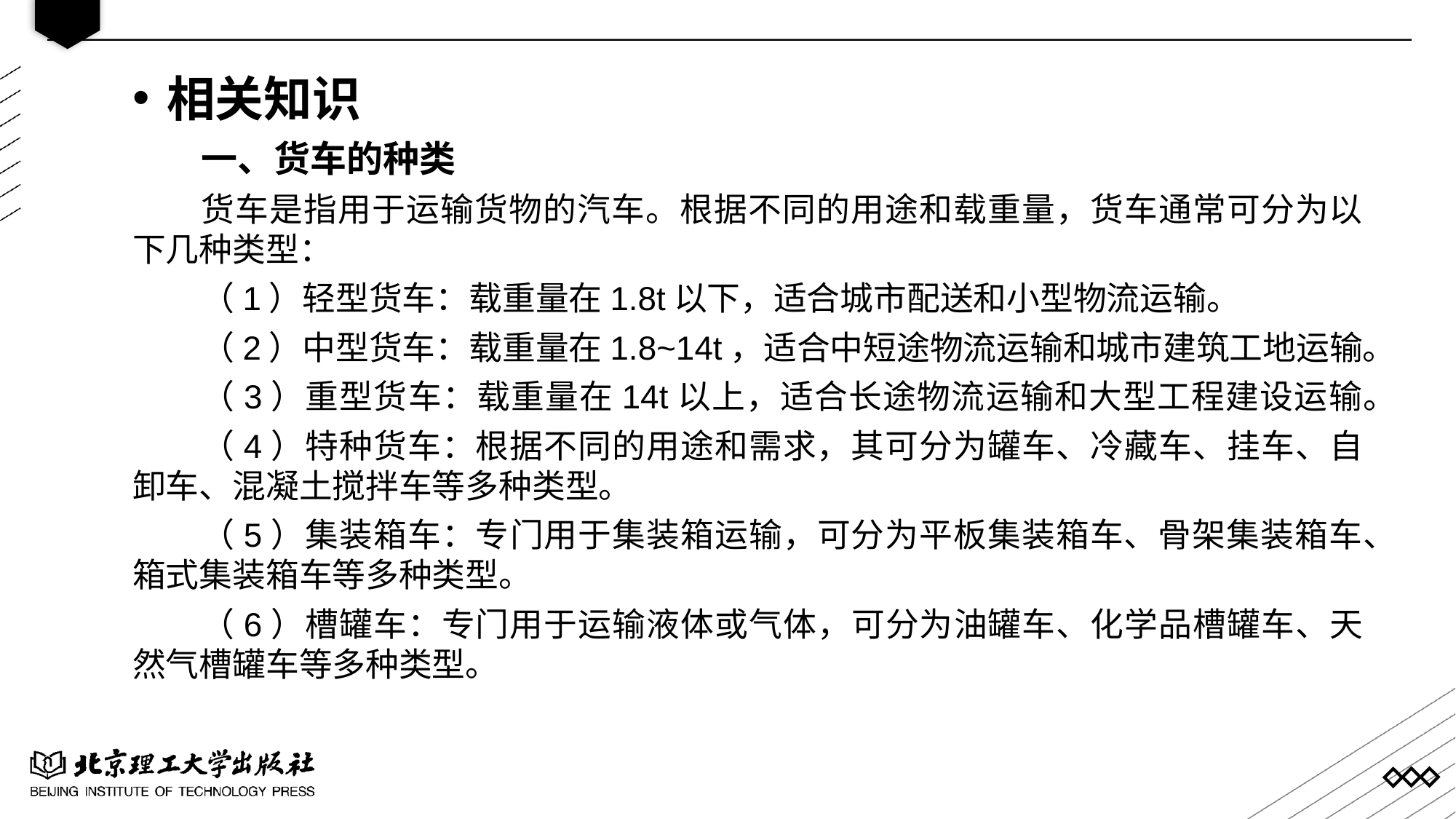

相关知识
一、货车的种类
货车是指用于运输货物的汽车。根据不同的用途和载重量，货车通常可分为以下几种类型：
（1）轻型货车：载重量在1.8t以下，适合城市配送和小型物流运输。
（2）中型货车：载重量在1.8~14t，适合中短途物流运输和城市建筑工地运输。
（3）重型货车：载重量在14t以上，适合长途物流运输和大型工程建设运输。
（4）特种货车：根据不同的用途和需求，其可分为罐车、冷藏车、挂车、自卸车、混凝土搅拌车等多种类型。
（5）集装箱车：专门用于集装箱运输，可分为平板集装箱车、骨架集装箱车、箱式集装箱车等多种类型。
（6）槽罐车：专门用于运输液体或气体，可分为油罐车、化学品槽罐车、天然气槽罐车等多种类型。